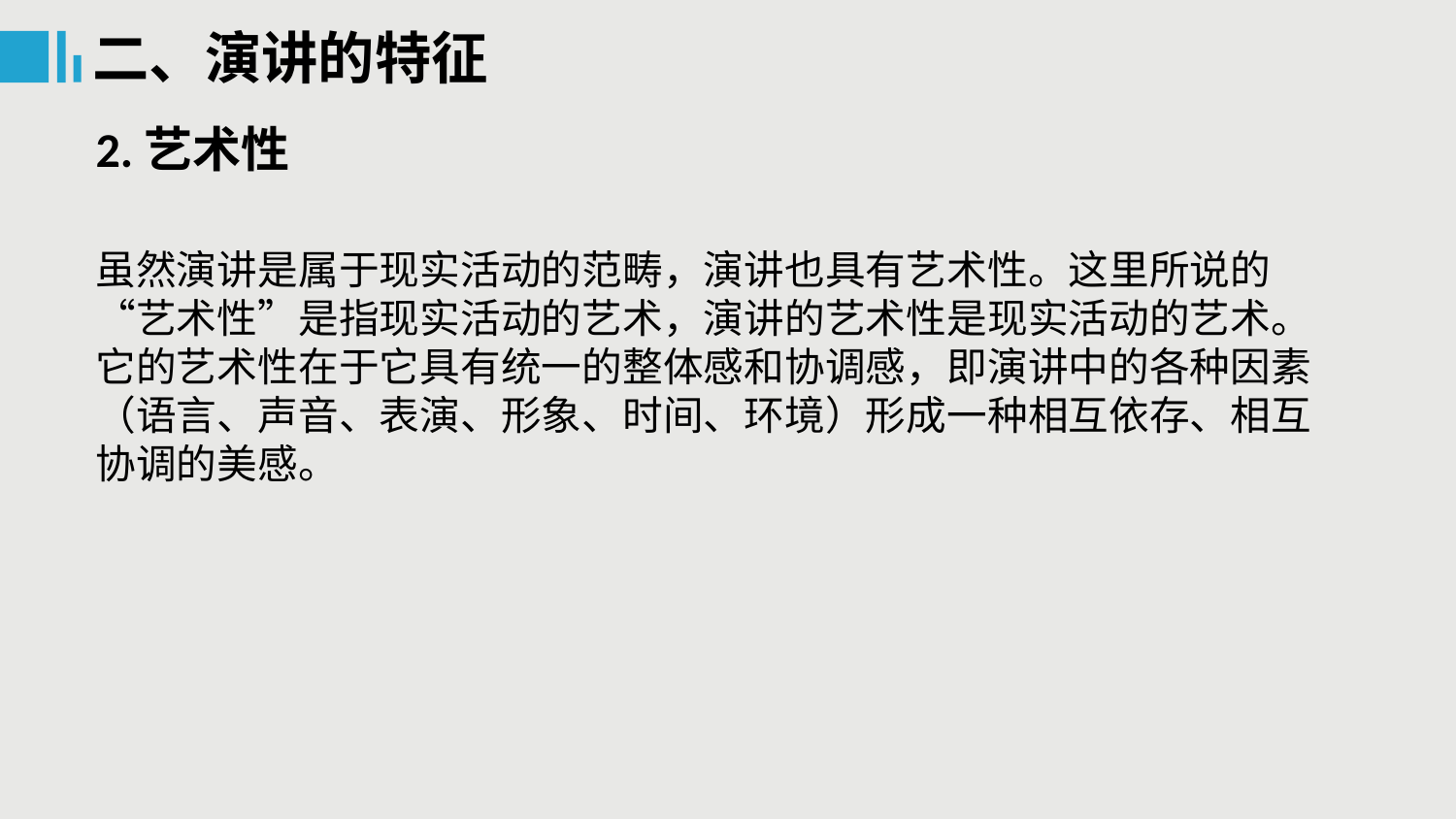

二、演讲的特征

2.艺术性
虽然演讲是属于现实活动的范畴，演讲也具有艺术性。这里所说的“艺术性”是指现实活动的艺术，演讲的艺术性是现实活动的艺术。它的艺术性在于它具有统一的整体感和协调感，即演讲中的各种因素（语言、声音、表演、形象、时间、环境）形成一种相互依存、相互协调的美感。